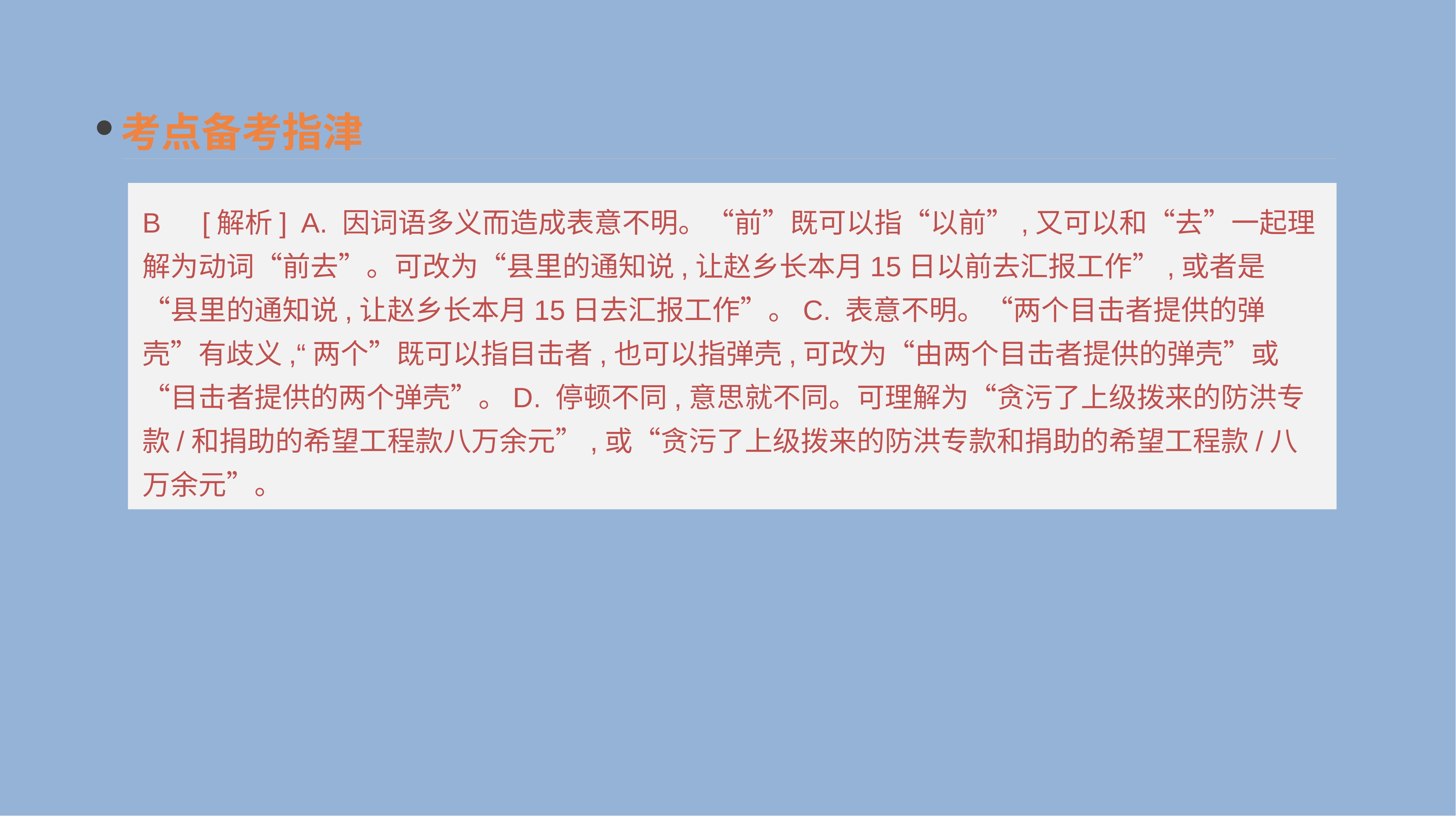

考点备考指津

B　[解析]  A. 因词语多义而造成表意不明。“前”既可以指“以前”,又可以和“去”一起理解为动词“前去”。可改为“县里的通知说,让赵乡长本月15日以前去汇报工作”,或者是“县里的通知说,让赵乡长本月15日去汇报工作”。C. 表意不明。“两个目击者提供的弹壳”有歧义,“两个”既可以指目击者,也可以指弹壳,可改为“由两个目击者提供的弹壳”或“目击者提供的两个弹壳”。D. 停顿不同,意思就不同。可理解为“贪污了上级拨来的防洪专款/和捐助的希望工程款八万余元”,或“贪污了上级拨来的防洪专款和捐助的希望工程款/八万余元”。